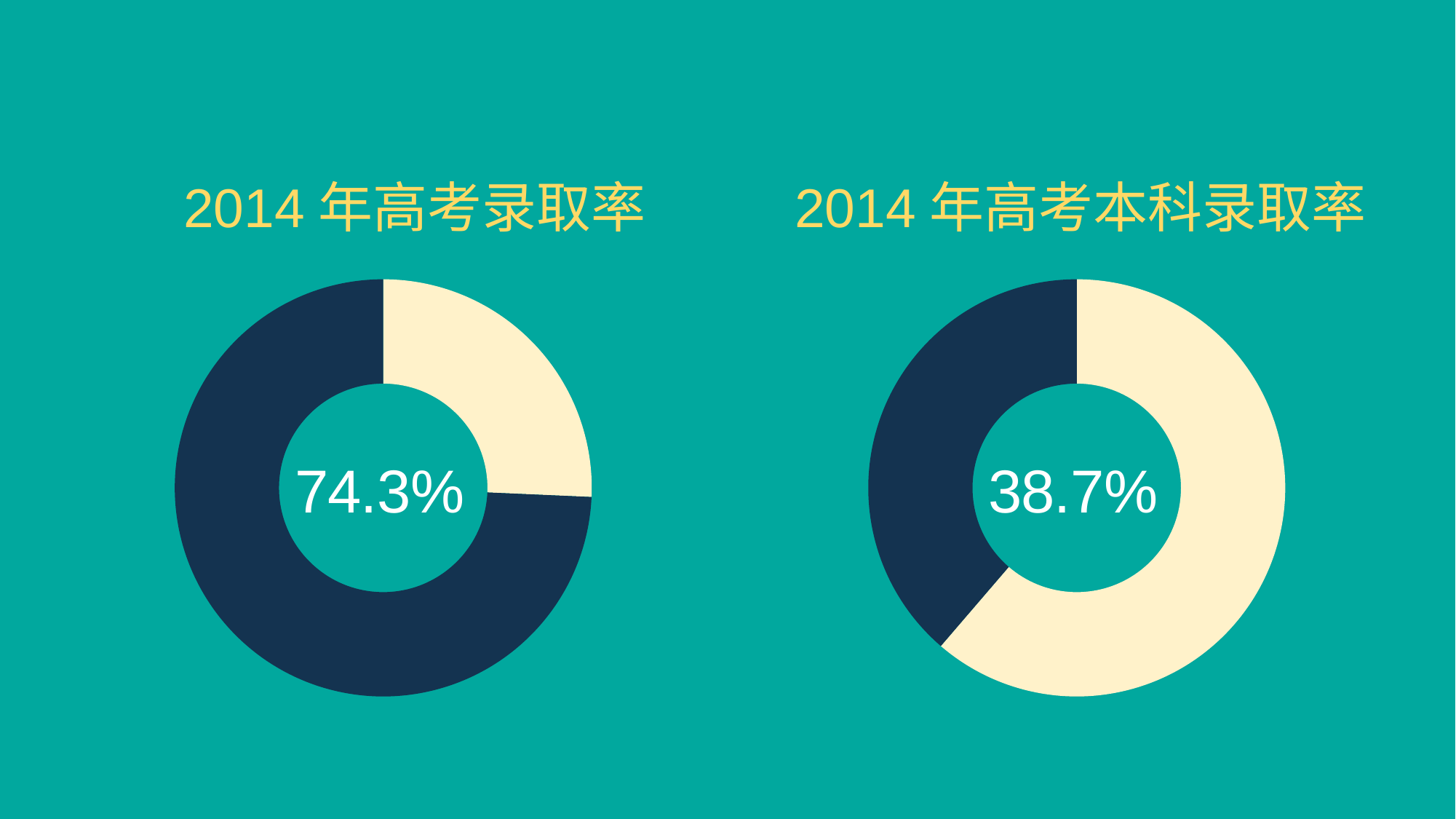

2014年高考录取率
2014年高考本科录取率

### Chart

| Category | 销售额 |
|---|---|
| 第一季度 | 2.57 |
| 第二季度 | 7.43 |

### Chart

| Category | 销售额 |
|---|---|
| 第一季度 | 6.13 |
| 第二季度 | 3.87 |